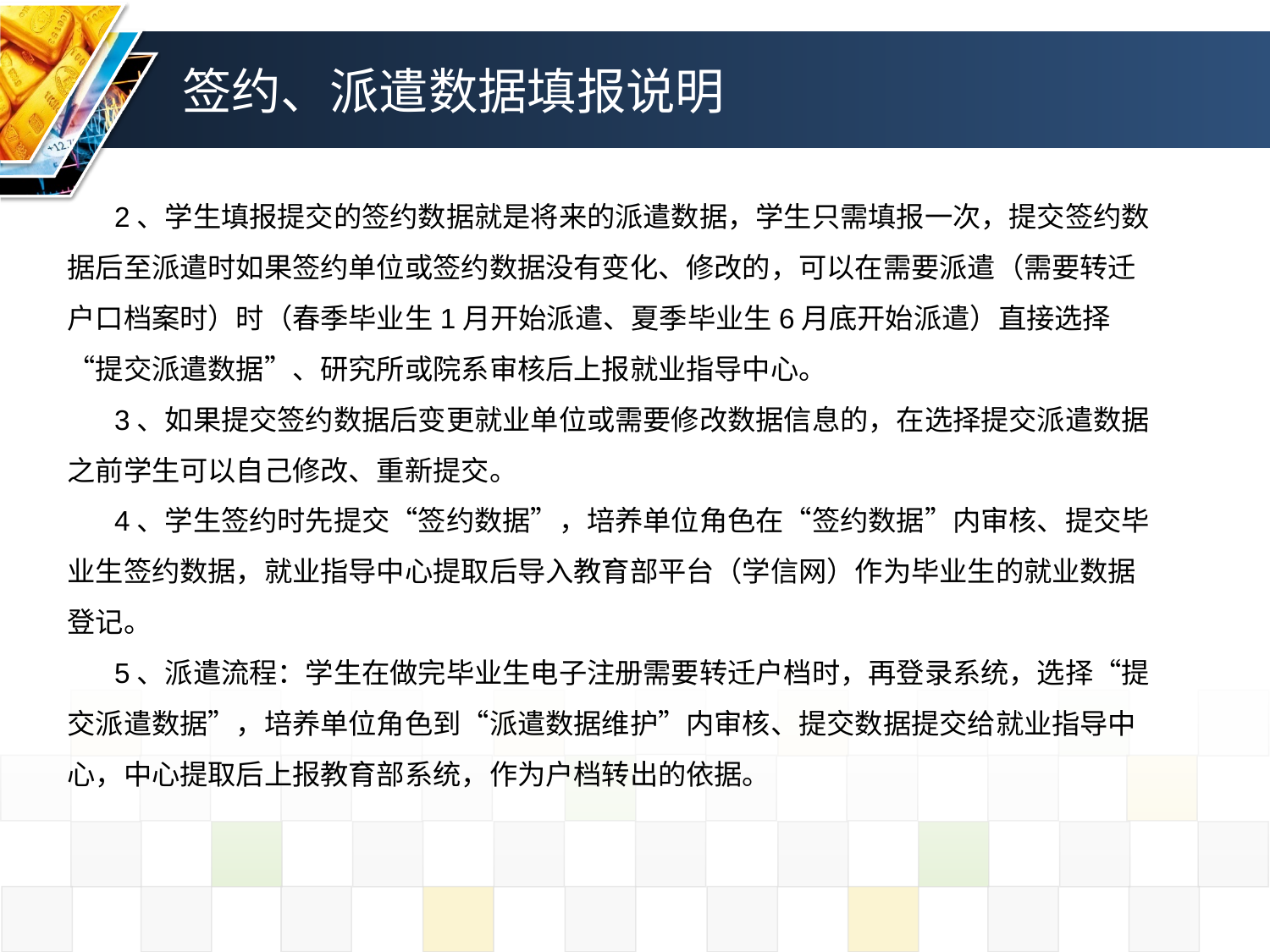

# 签约、派遣数据填报说明
      2、学生填报提交的签约数据就是将来的派遣数据，学生只需填报一次，提交签约数据后至派遣时如果签约单位或签约数据没有变化、修改的，可以在需要派遣（需要转迁户口档案时）时（春季毕业生1月开始派遣、夏季毕业生6月底开始派遣）直接选择“提交派遣数据”、研究所或院系审核后上报就业指导中心。
      3、如果提交签约数据后变更就业单位或需要修改数据信息的，在选择提交派遣数据之前学生可以自己修改、重新提交。
      4、学生签约时先提交“签约数据”，培养单位角色在“签约数据”内审核、提交毕业生签约数据，就业指导中心提取后导入教育部平台（学信网）作为毕业生的就业数据登记。
      5、派遣流程：学生在做完毕业生电子注册需要转迁户档时，再登录系统，选择“提交派遣数据”，培养单位角色到“派遣数据维护”内审核、提交数据提交给就业指导中心，中心提取后上报教育部系统，作为户档转出的依据。